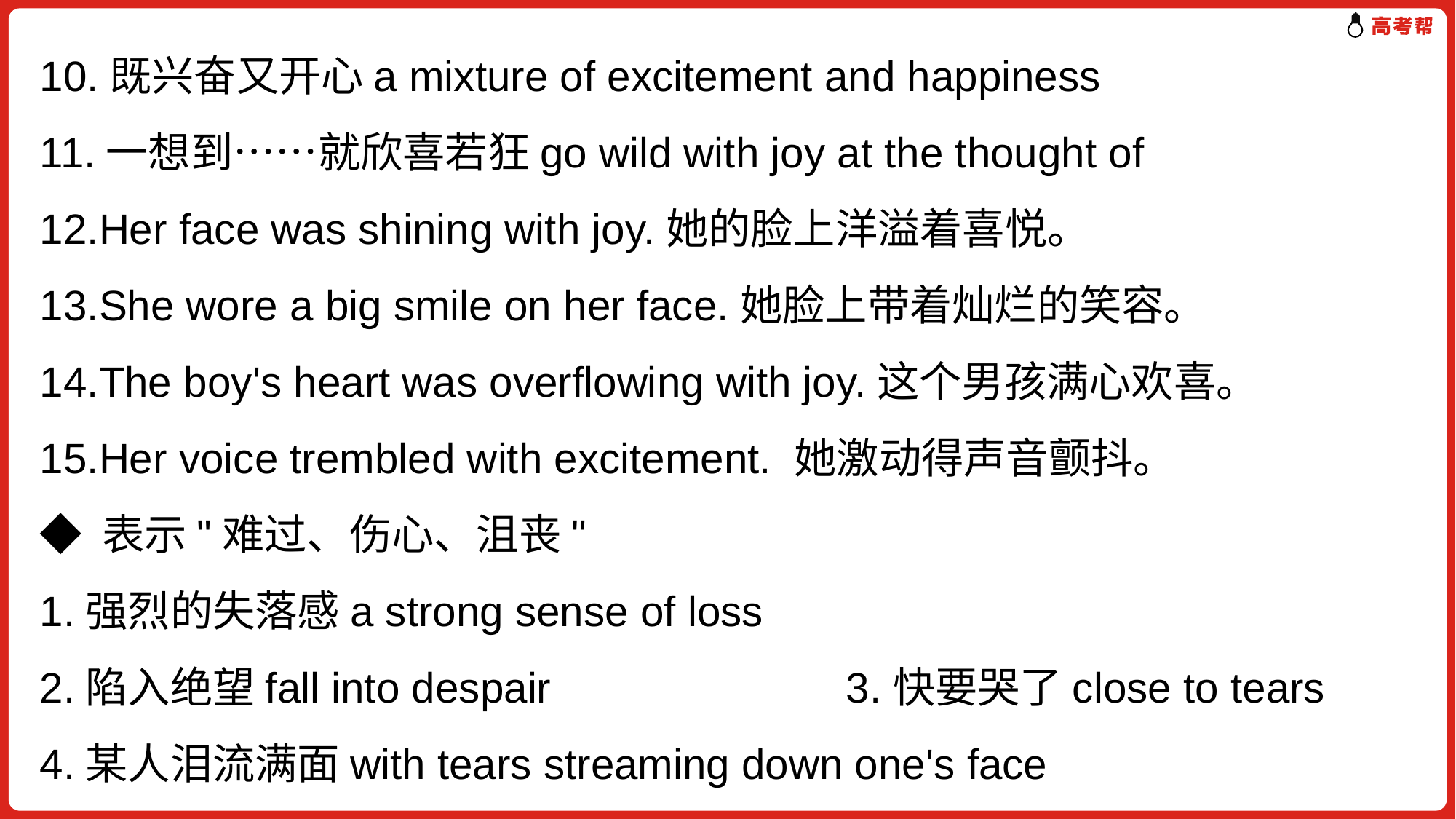

10.既兴奋又开心a mixture of excitement and happiness
11.一想到……就欣喜若狂go wild with joy at the thought of
12.Her face was shining with joy.她的脸上洋溢着喜悦。
13.She wore a big smile on her face.她脸上带着灿烂的笑容。
14.The boy's heart was overflowing with joy.这个男孩满心欢喜。
15.Her voice trembled with excitement. 她激动得声音颤抖。
◆ 表示"难过、伤心、沮丧"
1.强烈的失落感a strong sense of loss
2.陷入绝望fall into despair                         3.快要哭了close to tears
4.某人泪流满面with tears streaming down one's face